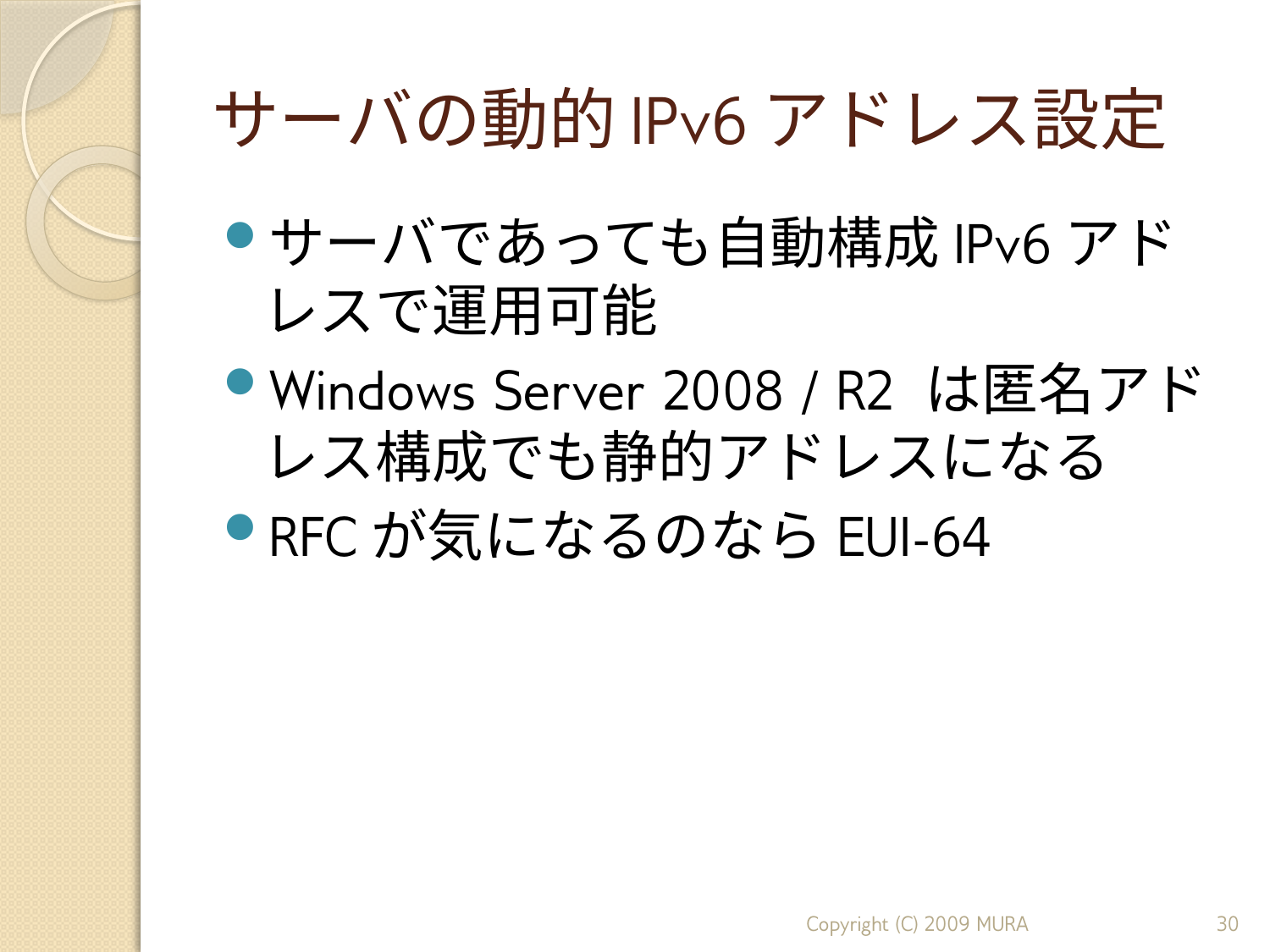

# サーバの動的IPv6アドレス設定
サーバであっても自動構成IPv6アドレスで運用可能
Windows Server 2008 / R2 は匿名アドレス構成でも静的アドレスになる
RFCが気になるのならEUI-64
Copyright (C) 2009 MURA
30